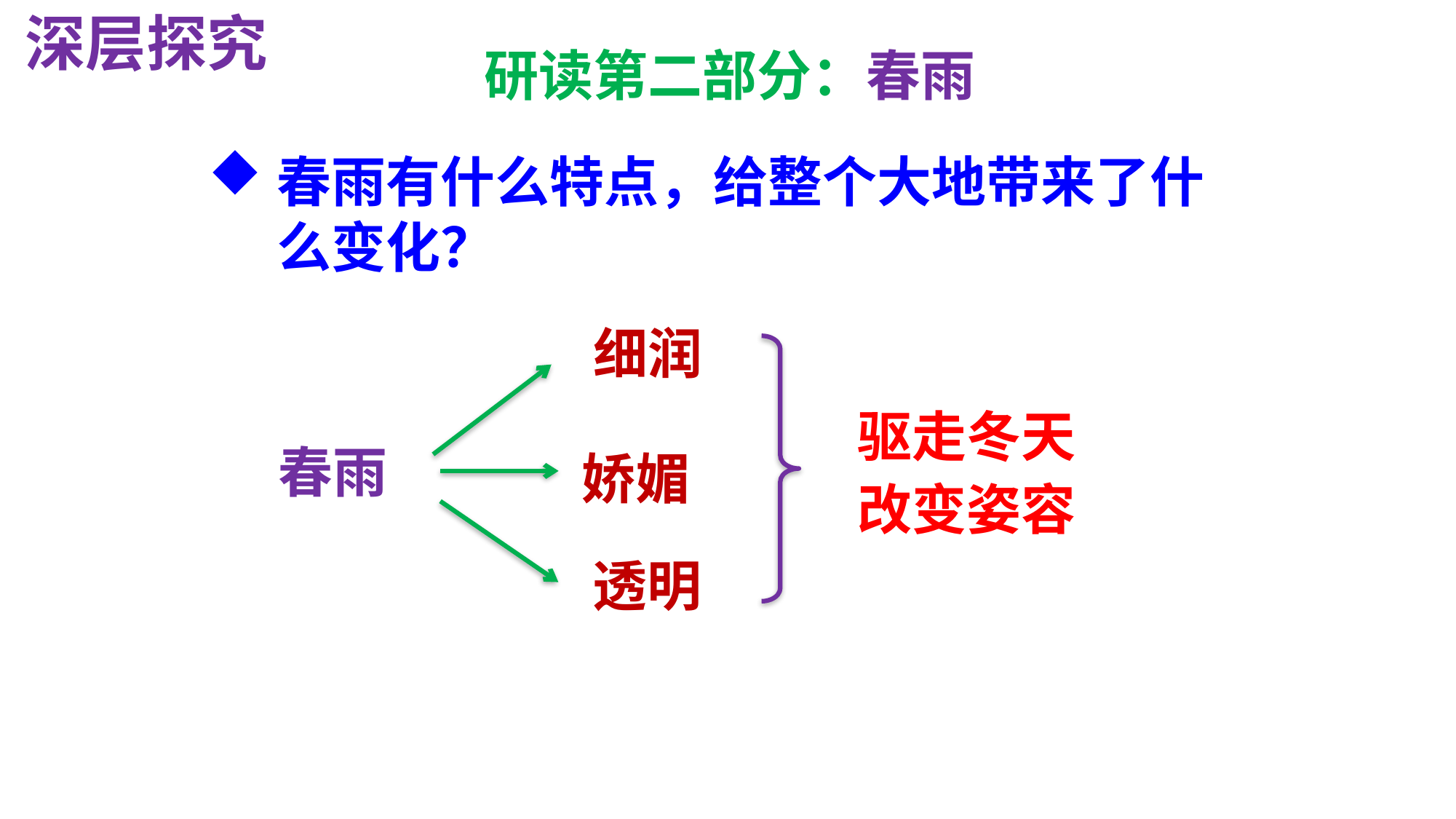

深层探究
研读第二部分：春雨
春雨有什么特点，给整个大地带来了什么变化？
细润

驱走冬天
改变姿容
春雨
娇媚
透明